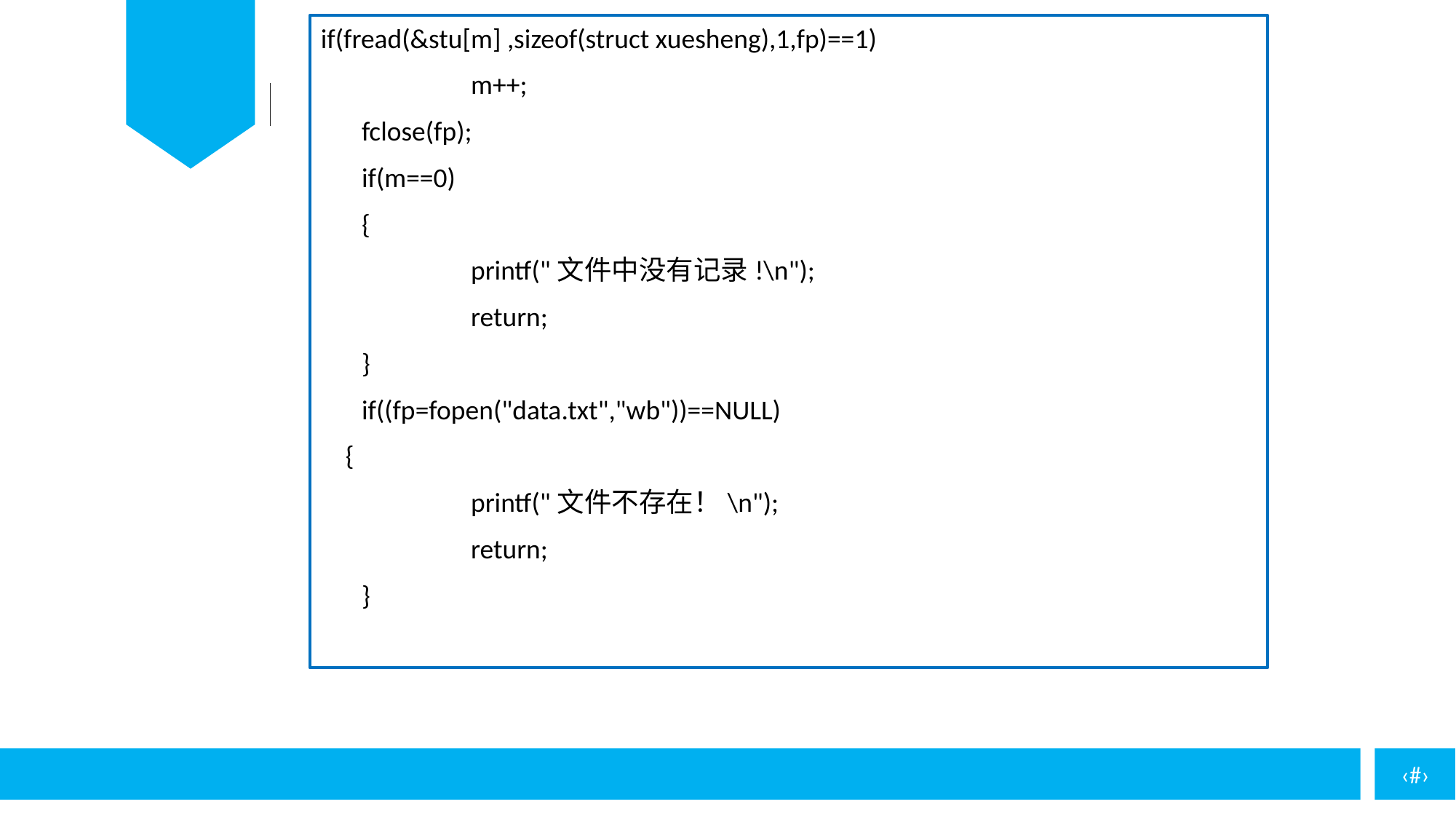

if(fread(&stu[m] ,sizeof(struct xuesheng),1,fp)==1)
	  	m++;
  	fclose(fp);
  	if(m==0)
  	{
	  	printf("文件中没有记录!\n");
	  	return;
  	}
  	if((fp=fopen("data.txt","wb"))==NULL)
    {
	  	printf("文件不存在！\n");
	  	return;
	}